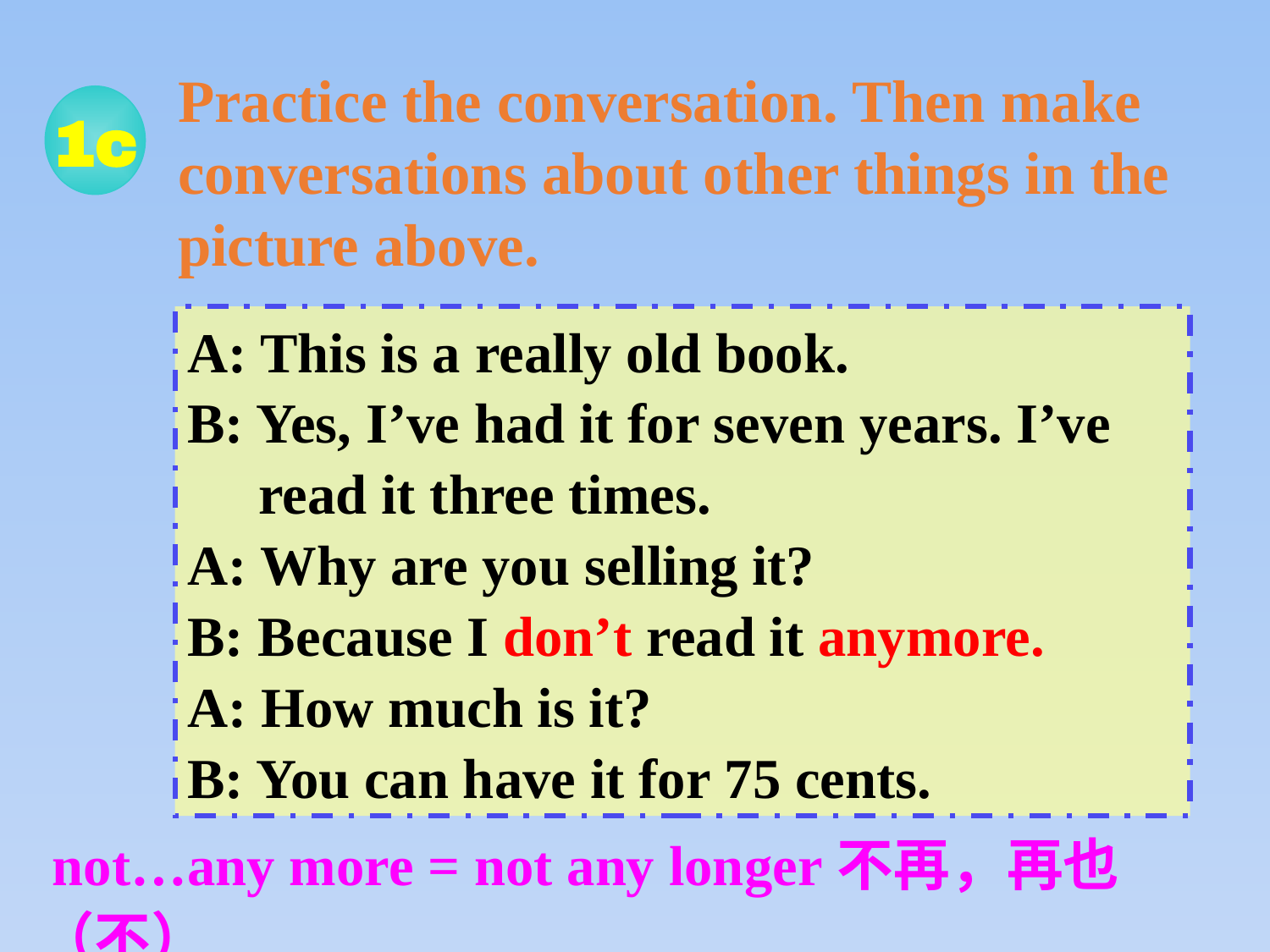

Practice the conversation. Then make conversations about other things in the picture above.
1c
A: This is a really old book.
B: Yes, I’ve had it for seven years. I’ve
     read it three times.
A: Why are you selling it?
B: Because I don’t read it anymore.
A: How much is it?
B: You can have it for 75 cents.
 not…any more = not any longer不再，再也（不）